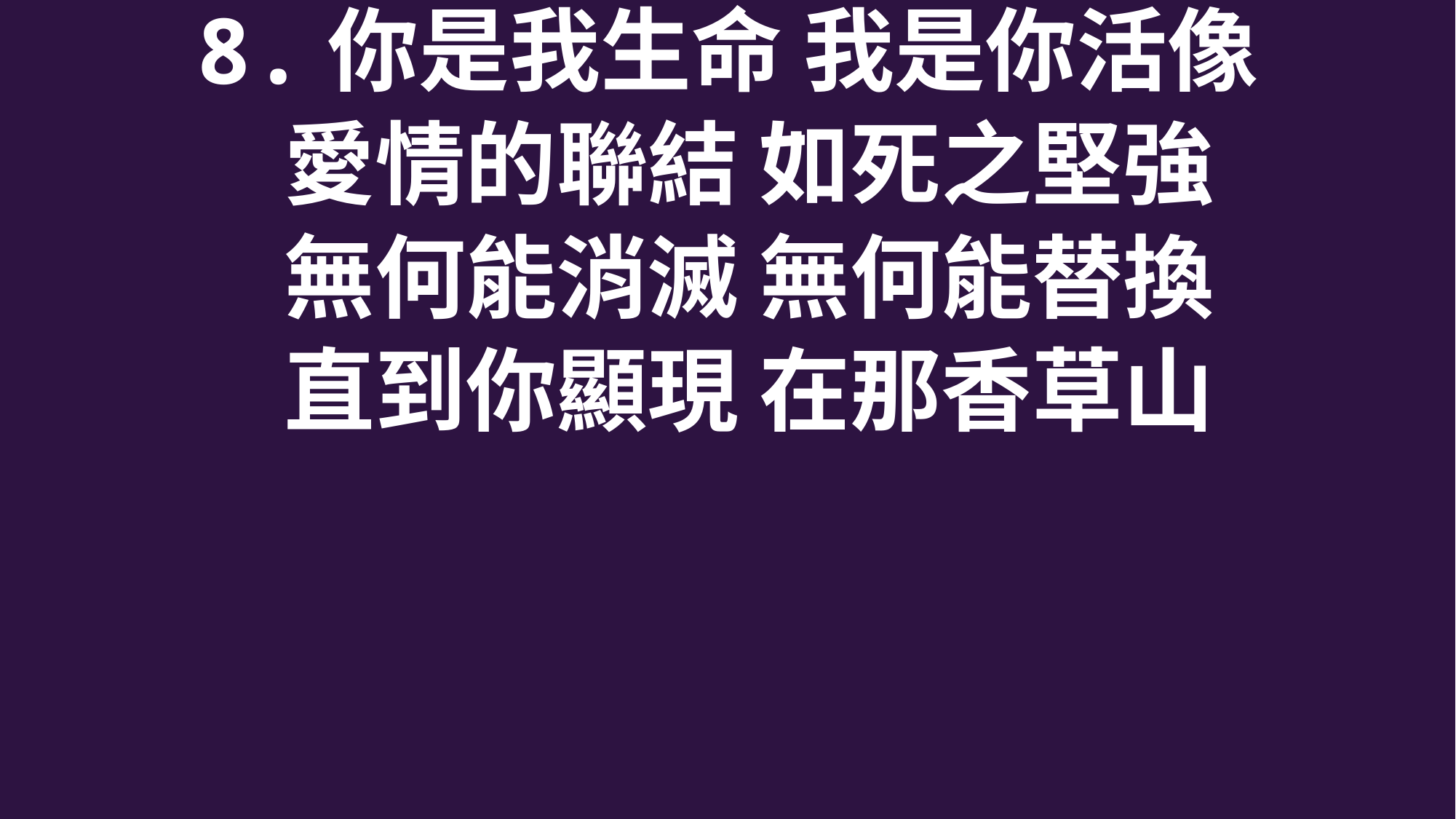

8.你是我生命 我是你活像
 愛情的聯結 如死之堅強
 無何能消滅 無何能替換
 直到你顯現 在那香草山